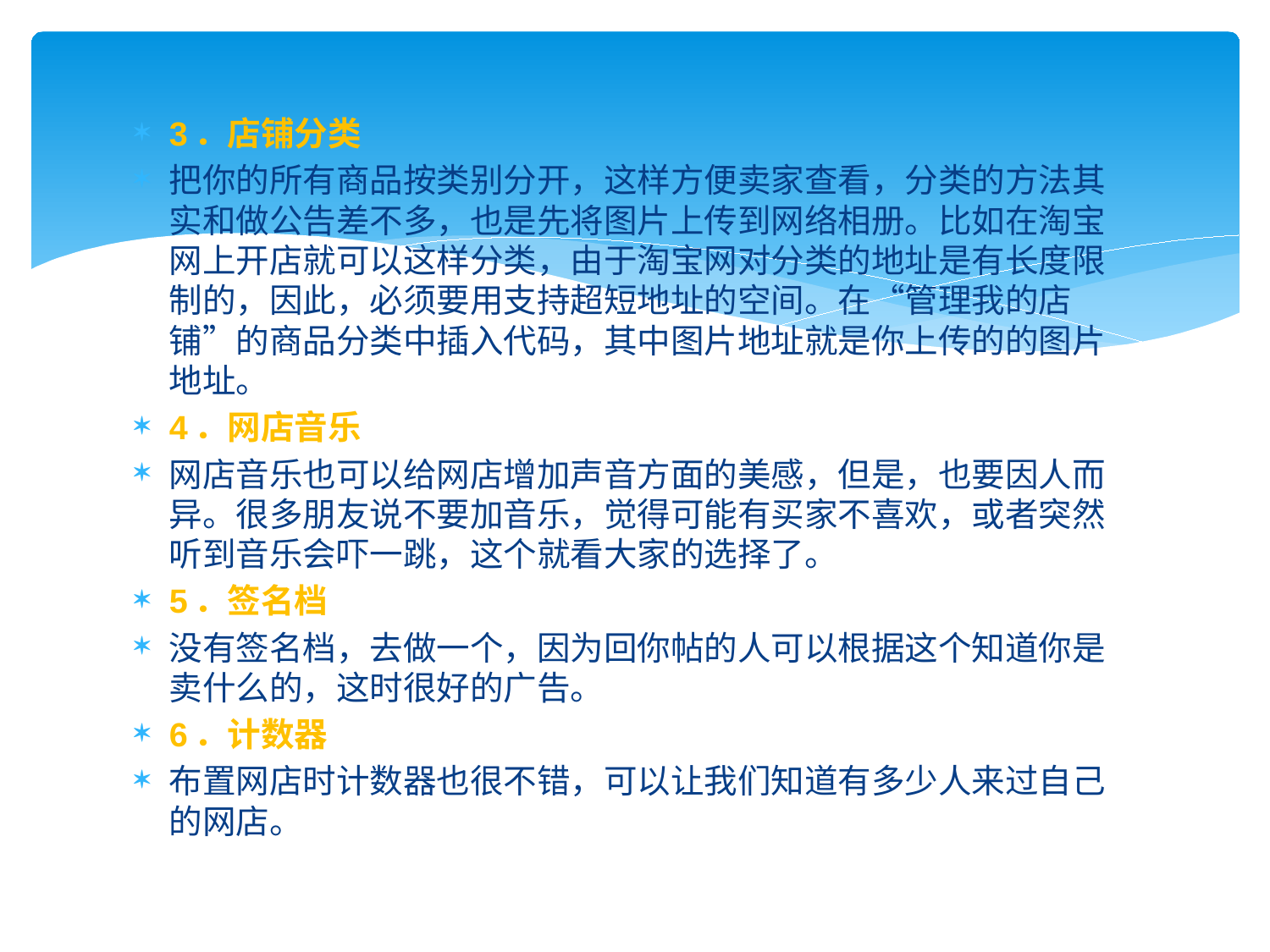

3．店铺分类
把你的所有商品按类别分开，这样方便卖家查看，分类的方法其实和做公告差不多，也是先将图片上传到网络相册。比如在淘宝网上开店就可以这样分类，由于淘宝网对分类的地址是有长度限制的，因此，必须要用支持超短地址的空间。在“管理我的店铺”的商品分类中插入代码，其中图片地址就是你上传的的图片地址。
4．网店音乐
网店音乐也可以给网店增加声音方面的美感，但是，也要因人而异。很多朋友说不要加音乐，觉得可能有买家不喜欢，或者突然听到音乐会吓一跳，这个就看大家的选择了。
5．签名档
没有签名档，去做一个，因为回你帖的人可以根据这个知道你是卖什么的，这时很好的广告。
6．计数器
布置网店时计数器也很不错，可以让我们知道有多少人来过自己的网店。